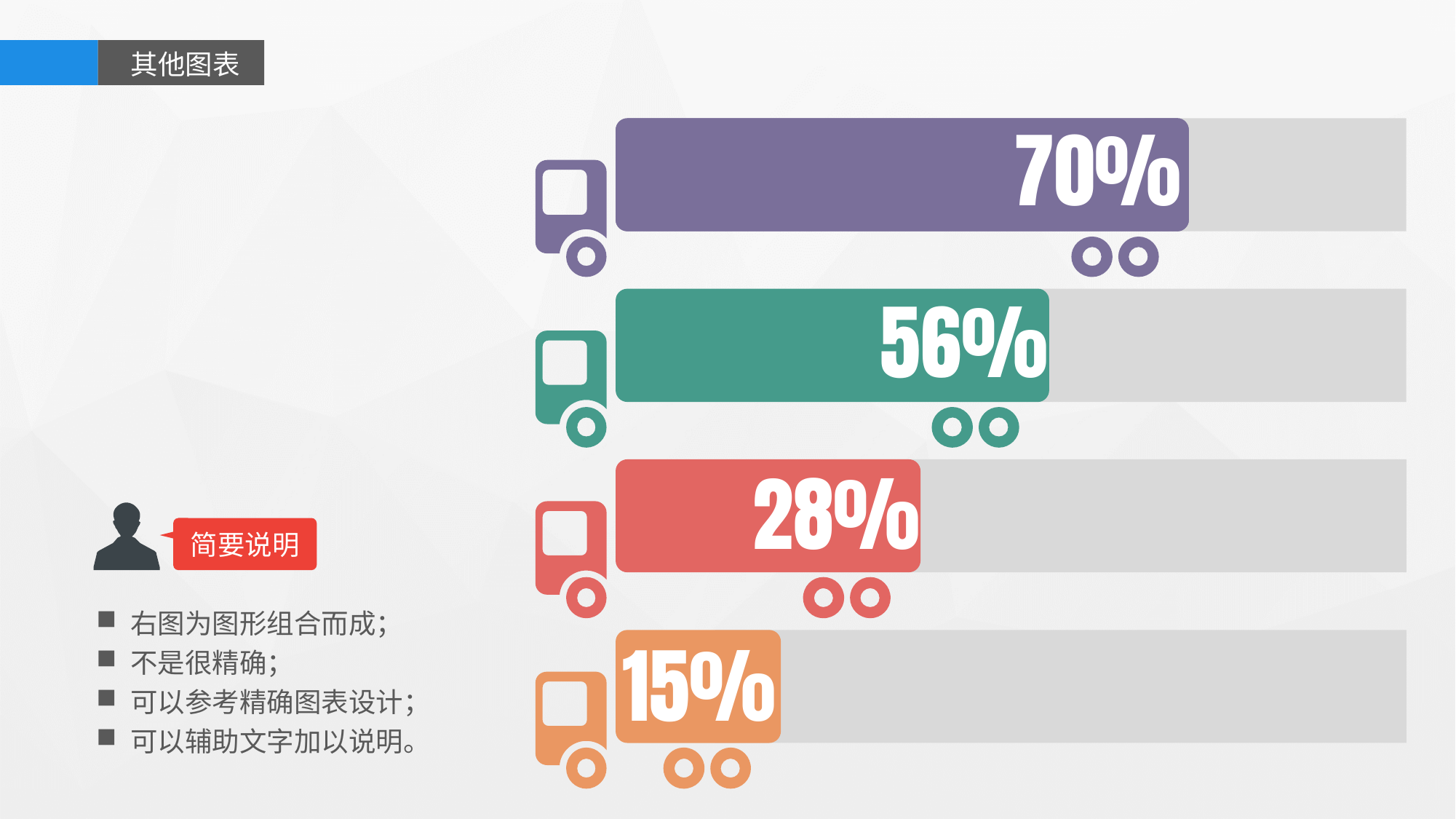

其他图表
70%

56%

28%

简要说明

右图为图形组合而成；
不是很精确；
可以参考精确图表设计；
可以辅助文字加以说明。

15%